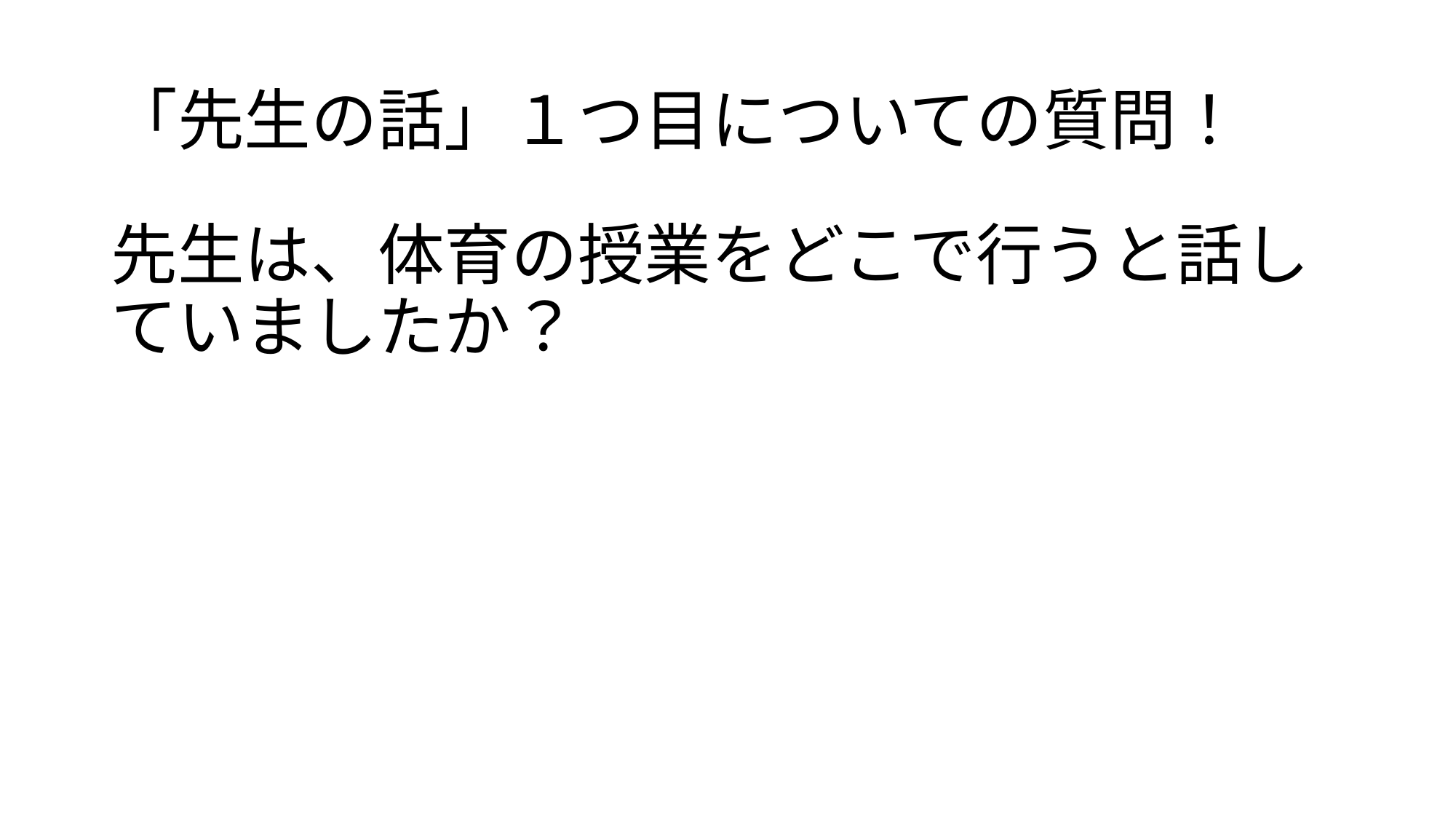

# 「先生の話」１つ目についての質問！
先生は、体育の授業をどこで行うと話していましたか？